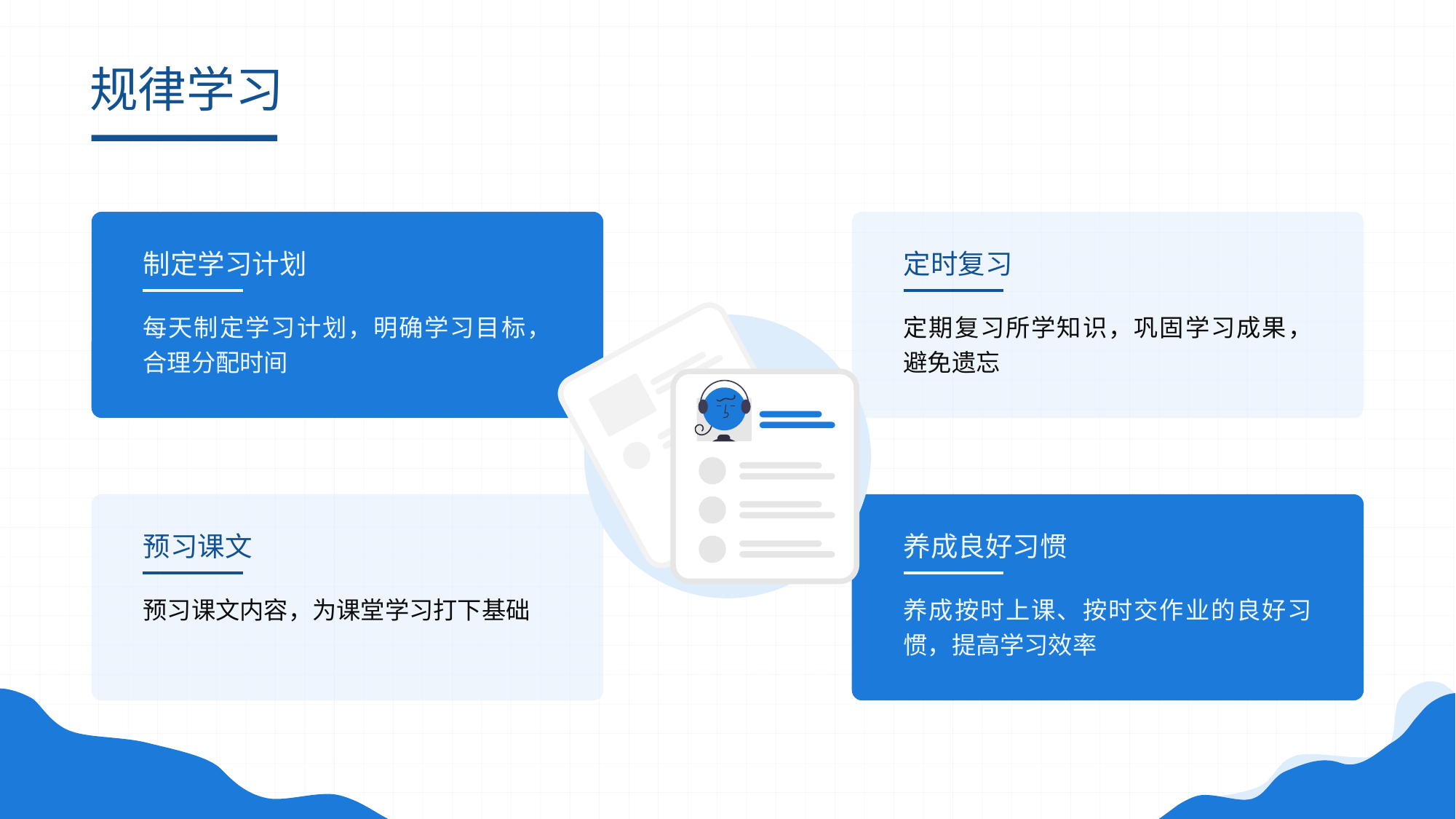

# 规律学习

制定学习计划
定时复习
每天制定学习计划，明确学习目标，合理分配时间
定期复习所学知识，巩固学习成果，避免遗忘

预习课文
养成良好习惯
预习课文内容，为课堂学习打下基础
养成按时上课、按时交作业的良好习惯，提高学习效率